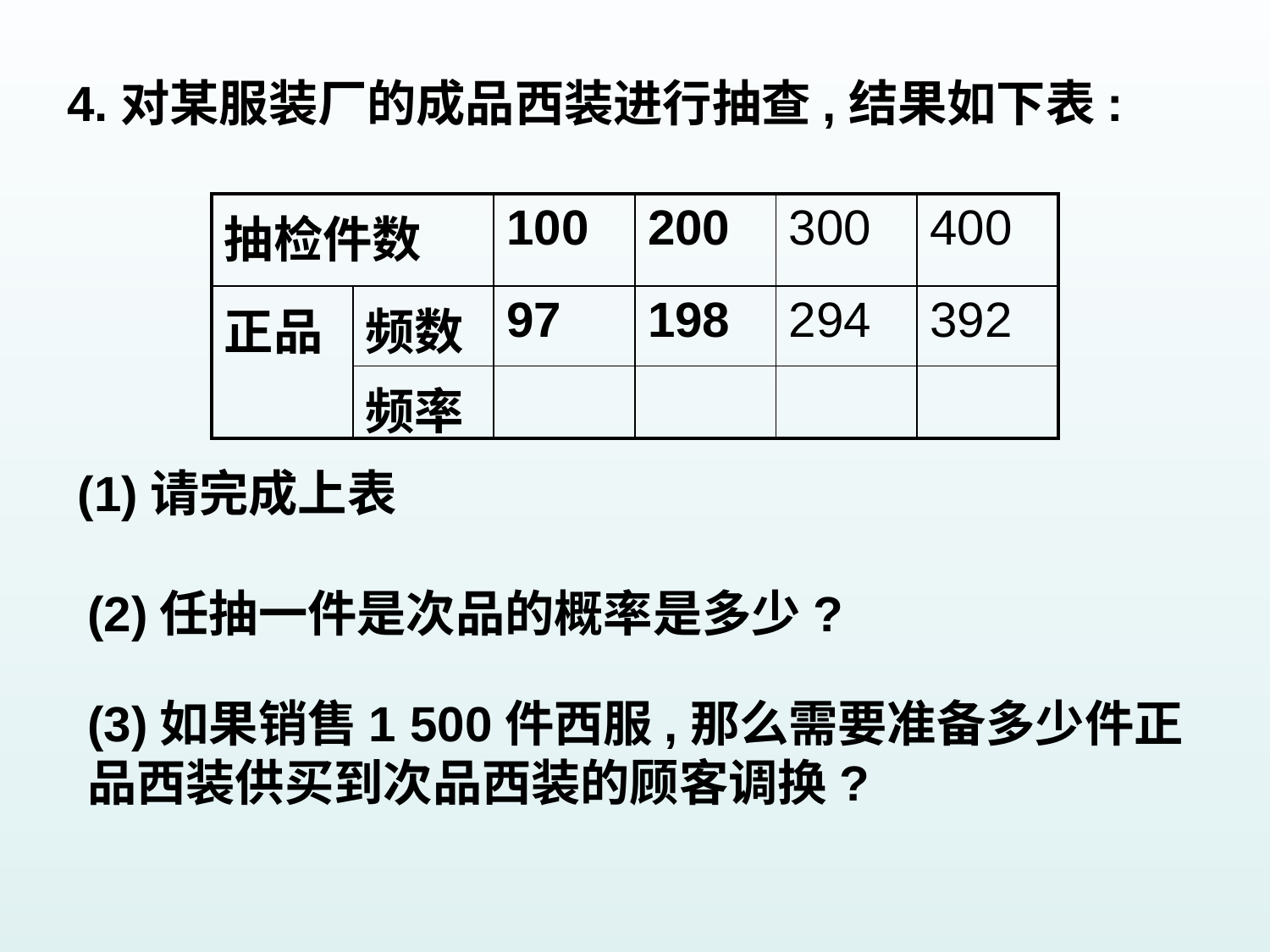

4.对某服装厂的成品西装进行抽查,结果如下表:

| 抽检件数 |  | 100 | 200 | 300 | 400 |
| --- | --- | --- | --- | --- | --- |
| 正品 | 频数 | 97 | 198 | 294 | 392 |
|  | 频率 |  |  |  |  |
(1)请完成上表
(2)任抽一件是次品的概率是多少?
(3)如果销售1 500件西服,那么需要准备多少件正品西装供买到次品西装的顾客调换?